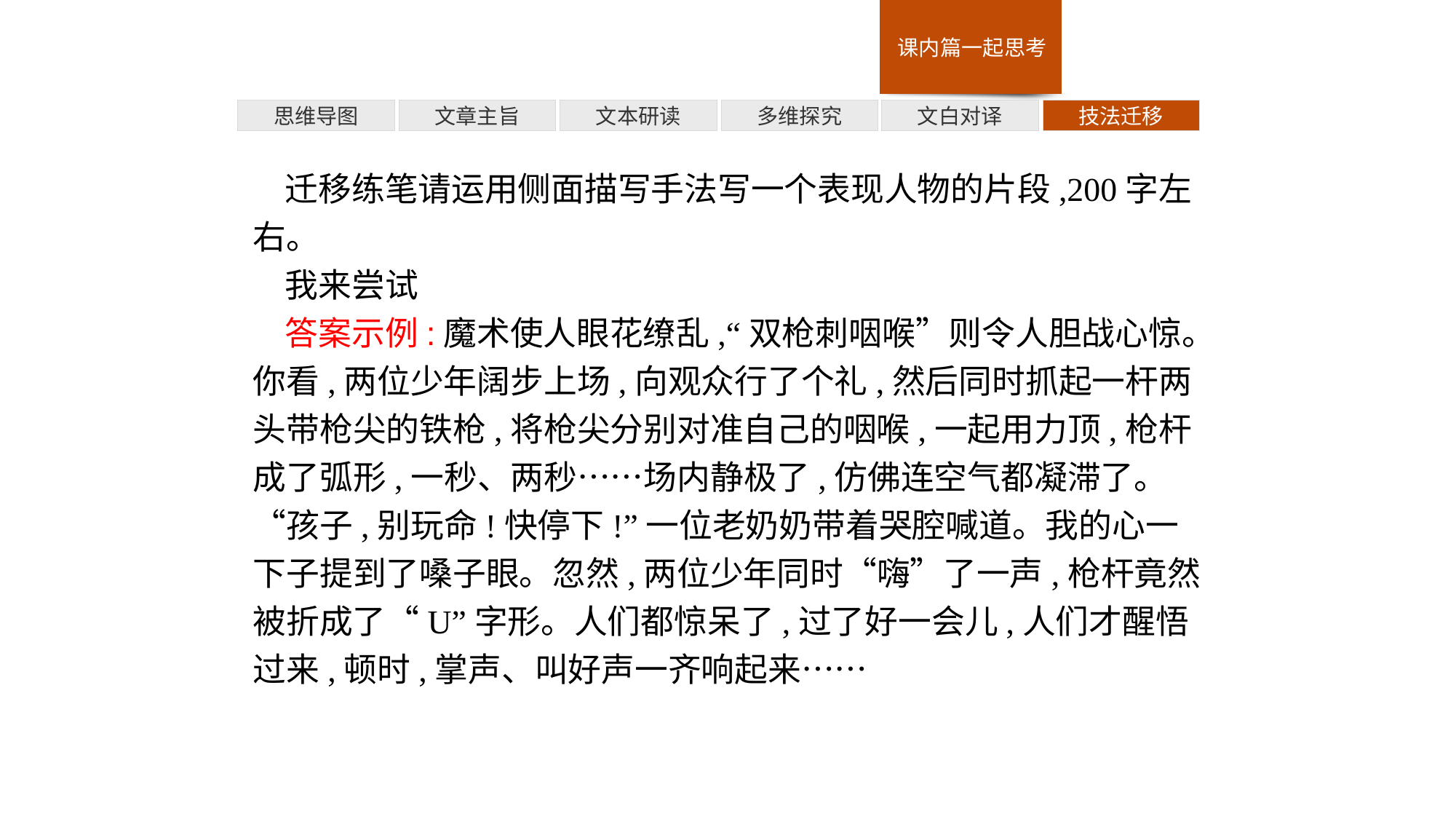

多维探究
技法迁移
思维导图
文章主旨
文本研读
文白对译
迁移练笔请运用侧面描写手法写一个表现人物的片段,200字左右。
我来尝试
答案示例:魔术使人眼花缭乱,“双枪刺咽喉”则令人胆战心惊。你看,两位少年阔步上场,向观众行了个礼,然后同时抓起一杆两头带枪尖的铁枪,将枪尖分别对准自己的咽喉,一起用力顶,枪杆成了弧形,一秒、两秒……场内静极了,仿佛连空气都凝滞了。“孩子,别玩命!快停下!”一位老奶奶带着哭腔喊道。我的心一下子提到了嗓子眼。忽然,两位少年同时“嗨”了一声,枪杆竟然被折成了“U”字形。人们都惊呆了,过了好一会儿,人们才醒悟过来,顿时,掌声、叫好声一齐响起来……